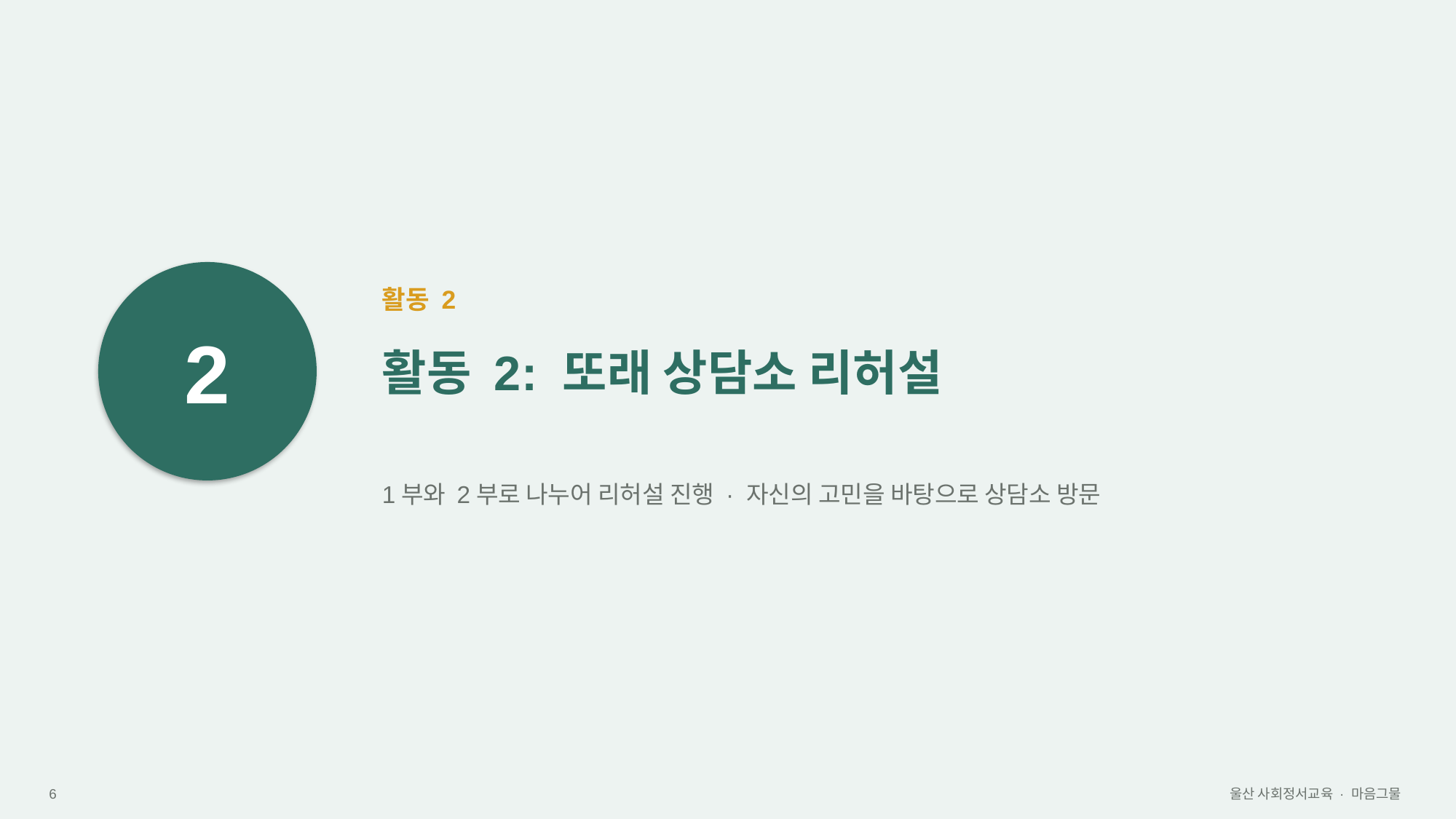

2
활동 2
활동 2: 또래 상담소 리허설
1부와 2부로 나누어 리허설 진행 · 자신의 고민을 바탕으로 상담소 방문
6
울산 사회정서교육 · 마음그물